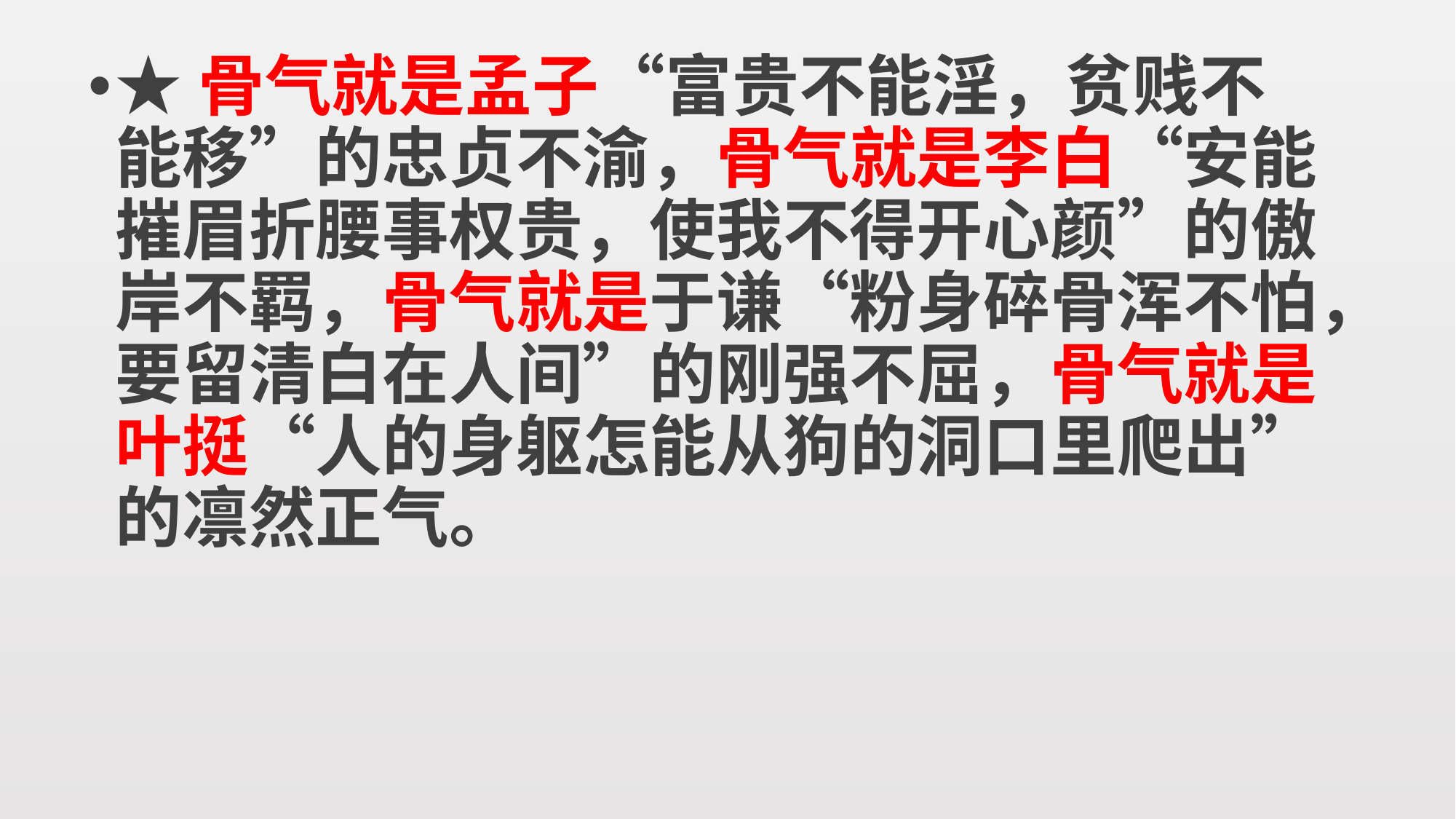

★骨气就是孟子“富贵不能淫，贫贱不能移”的忠贞不渝，骨气就是李白“安能摧眉折腰事权贵，使我不得开心颜”的傲岸不羁，骨气就是于谦“粉身碎骨浑不怕，要留清白在人间”的刚强不屈，骨气就是叶挺“人的身躯怎能从狗的洞口里爬出”的凛然正气。